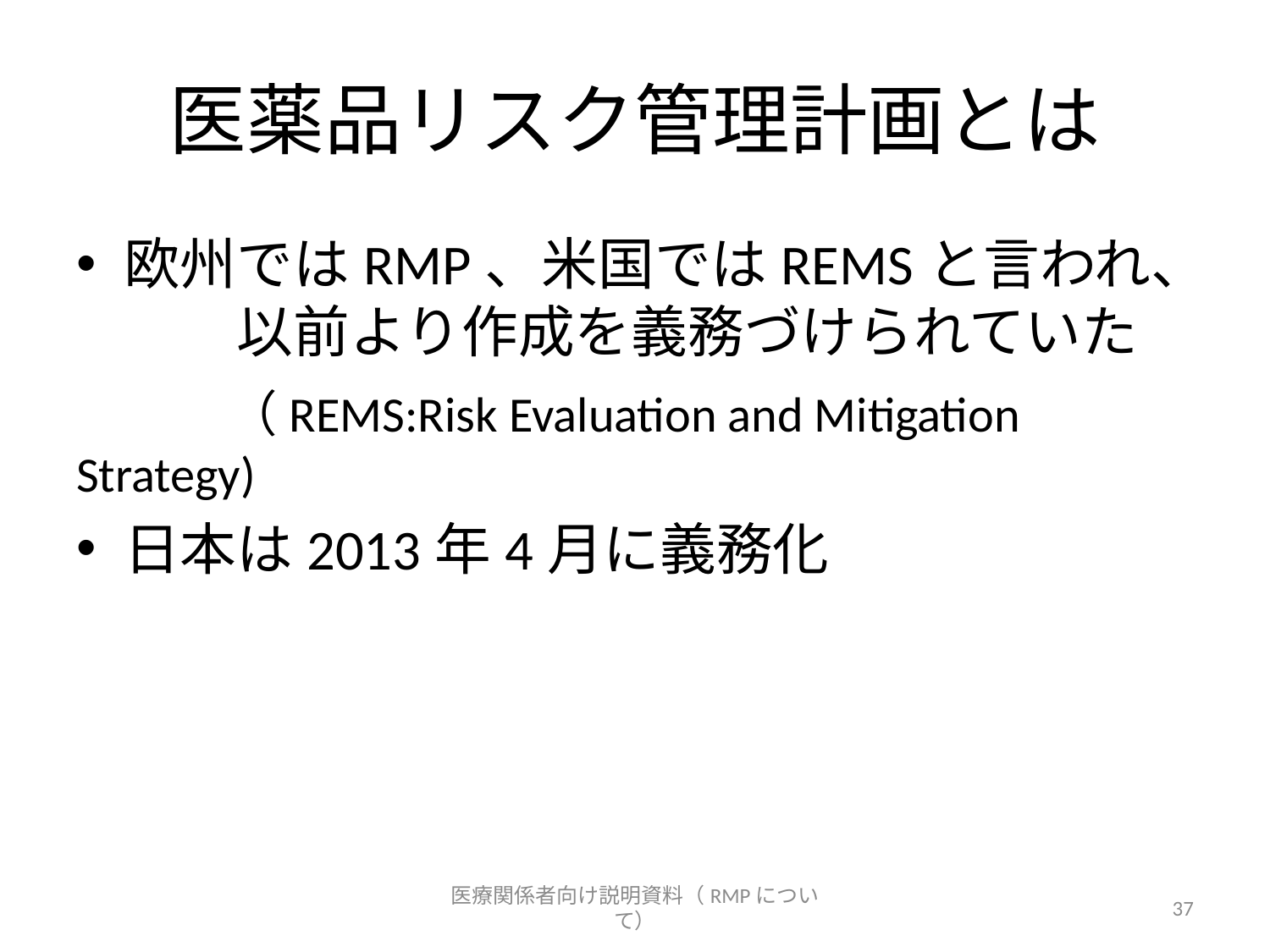

# 医薬品リスク管理計画とは
欧州ではRMP、米国ではREMSと言われ、　　以前より作成を義務づけられていた
  　　（REMS:Risk Evaluation and Mitigation Strategy)
日本は2013年4月に義務化
医療関係者向け説明資料（RMPについて）
37